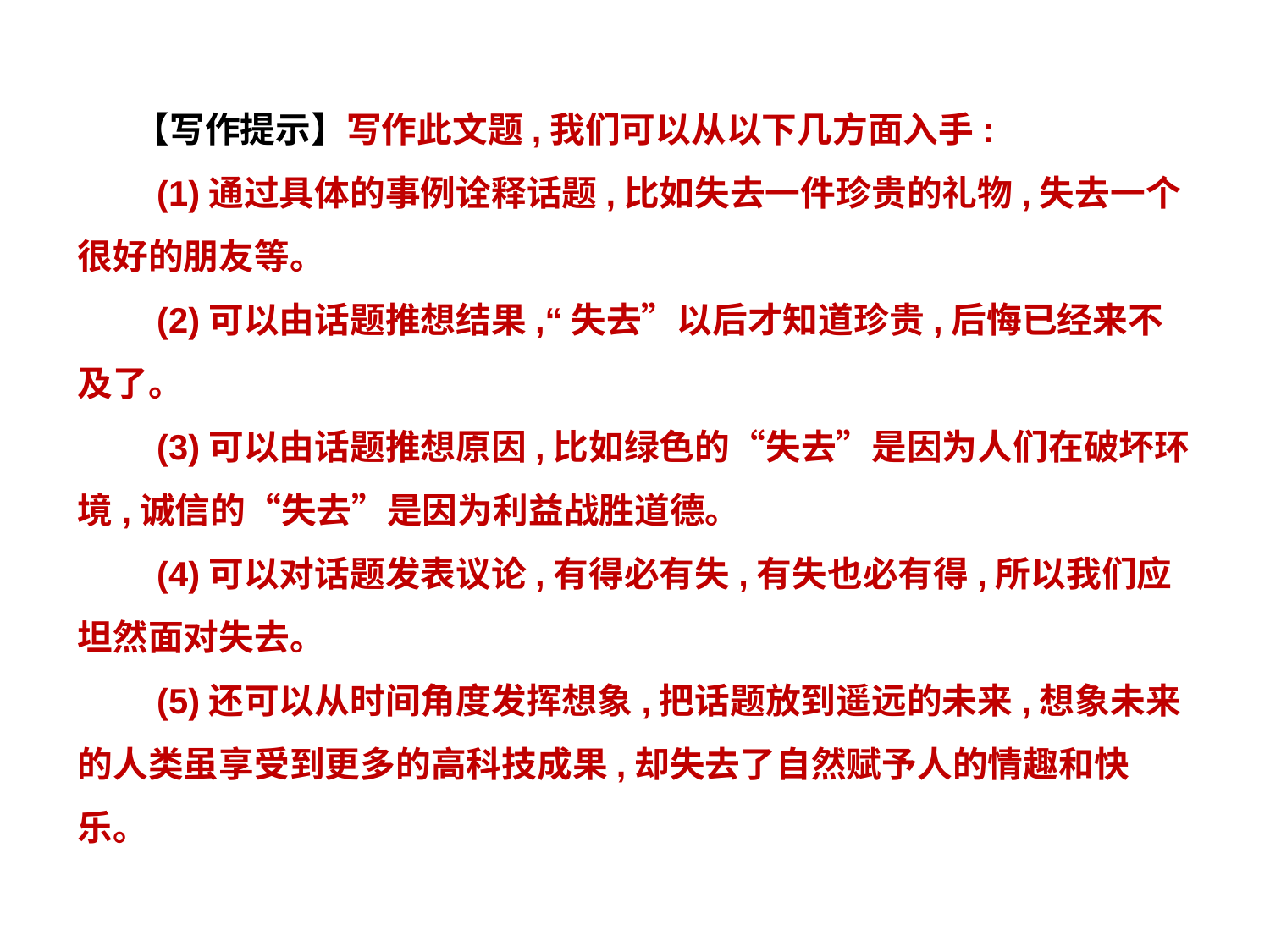

【写作提示】写作此文题,我们可以从以下几方面入手:
　　(1)通过具体的事例诠释话题,比如失去一件珍贵的礼物,失去一个很好的朋友等。
　　(2)可以由话题推想结果,“失去”以后才知道珍贵,后悔已经来不及了。
　　(3)可以由话题推想原因,比如绿色的“失去”是因为人们在破坏环境,诚信的“失去”是因为利益战胜道德。
　　(4)可以对话题发表议论,有得必有失,有失也必有得,所以我们应坦然面对失去。
　　(5)还可以从时间角度发挥想象,把话题放到遥远的未来,想象未来的人类虽享受到更多的高科技成果,却失去了自然赋予人的情趣和快乐。